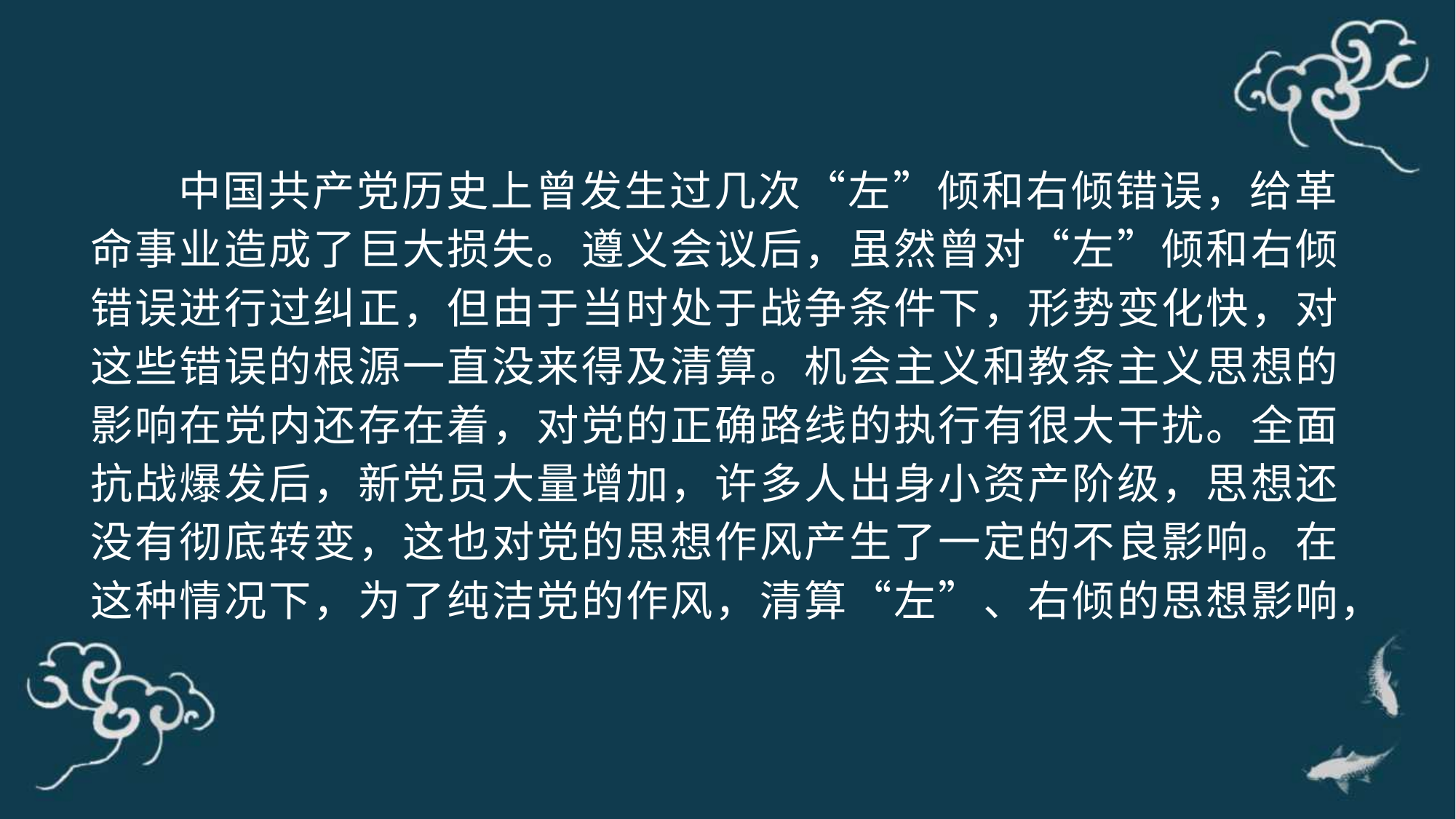

中国共产党历史上曾发生过几次“左”倾和右倾错误，给革命事业造成了巨大损失。遵义会议后，虽然曾对“左”倾和右倾错误进行过纠正，但由于当时处于战争条件下，形势变化快，对这些错误的根源一直没来得及清算。机会主义和教条主义思想的影响在党内还存在着，对党的正确路线的执行有很大干扰。全面抗战爆发后，新党员大量增加，许多人出身小资产阶级，思想还没有彻底转变，这也对党的思想作风产生了一定的不良影响。在这种情况下，为了纯洁党的作风，清算“左”、右倾的思想影响，